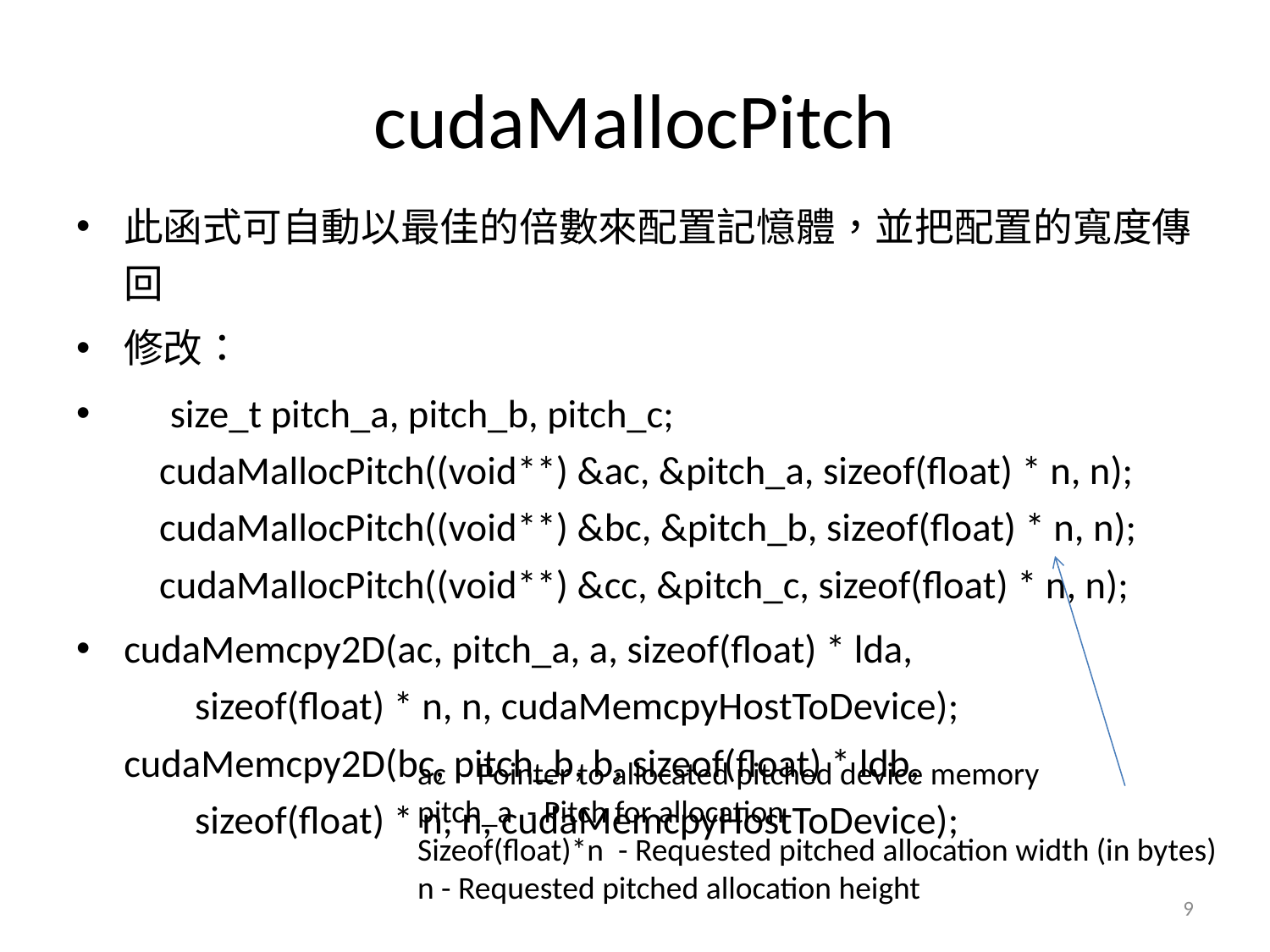

# cudaMallocPitch
此函式可自動以最佳的倍數來配置記憶體，並把配置的寬度傳回
修改：
　size_t pitch_a, pitch_b, pitch_c;
    cudaMallocPitch((void**) &ac, &pitch_a, sizeof(float) * n, n);
    cudaMallocPitch((void**) &bc, &pitch_b, sizeof(float) * n, n);
    cudaMallocPitch((void**) &cc, &pitch_c, sizeof(float) * n, n);
cudaMemcpy2D(ac, pitch_a, a, sizeof(float) * lda,
        sizeof(float) * n, n, cudaMemcpyHostToDevice);
cudaMemcpy2D(bc, pitch_b, b, sizeof(float) * ldb,
        sizeof(float) * n, n, cudaMemcpyHostToDevice);
ac  - Pointer to allocated pitched device memory
pitch_a  - Pitch for allocation
Sizeof(float)*n  - Requested pitched allocation width (in bytes)
n - Requested pitched allocation height

9